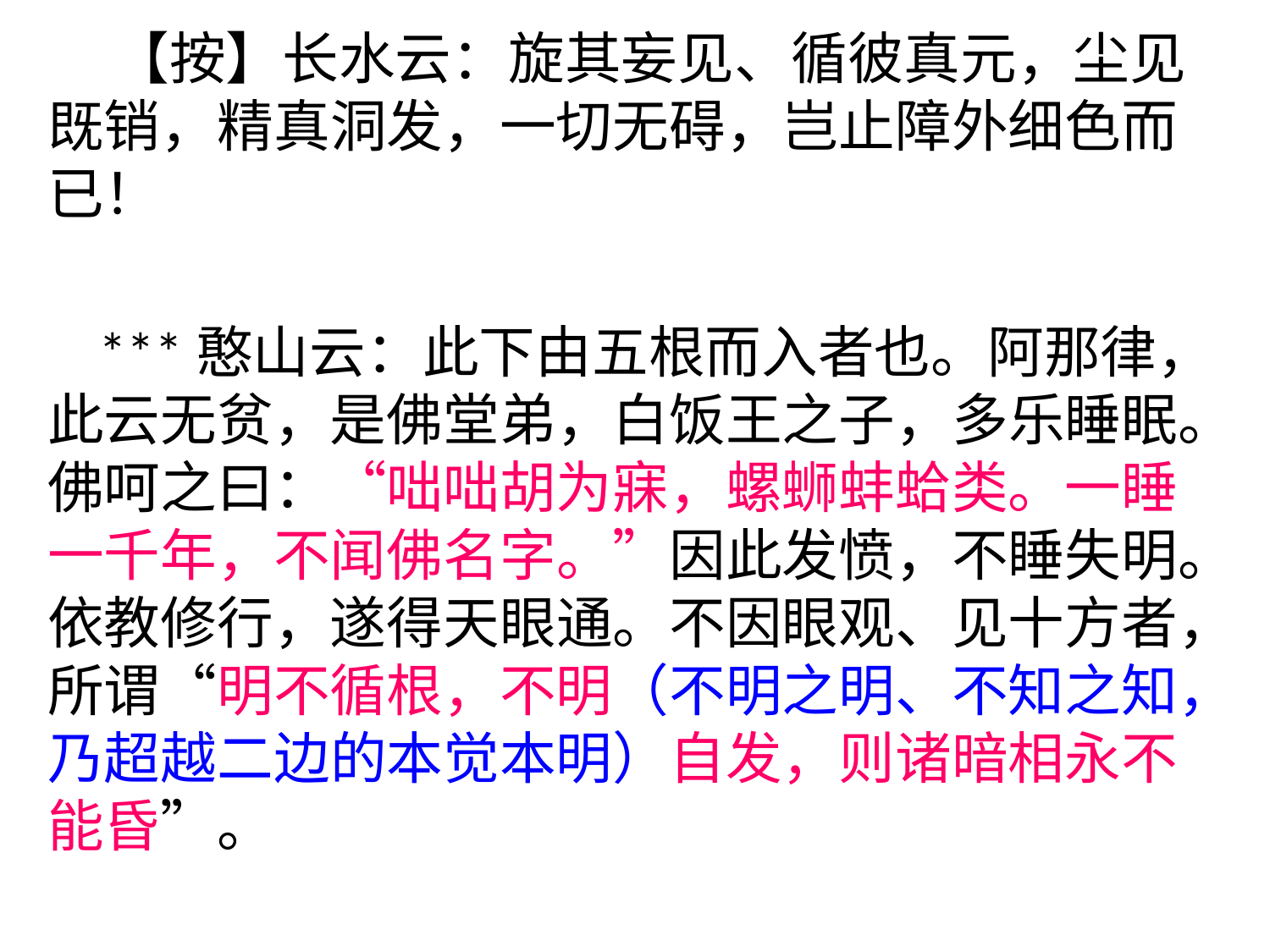

【按】长水云：旋其妄见、循彼真元，尘见既销，精真洞发，一切无碍，岂止障外细色而已！

    ***憨山云：此下由五根而入者也。阿那律，此云无贫，是佛堂弟，白饭王之子，多乐睡眠。佛呵之曰：“咄咄胡为寐，螺蛳蚌蛤类。一睡一千年，不闻佛名字。”因此发愤，不睡失明。依教修行，遂得天眼通。不因眼观、见十方者，所谓“明不循根，不明（不明之明、不知之知，乃超越二边的本觉本明）自发，则诸暗相永不能昏”。